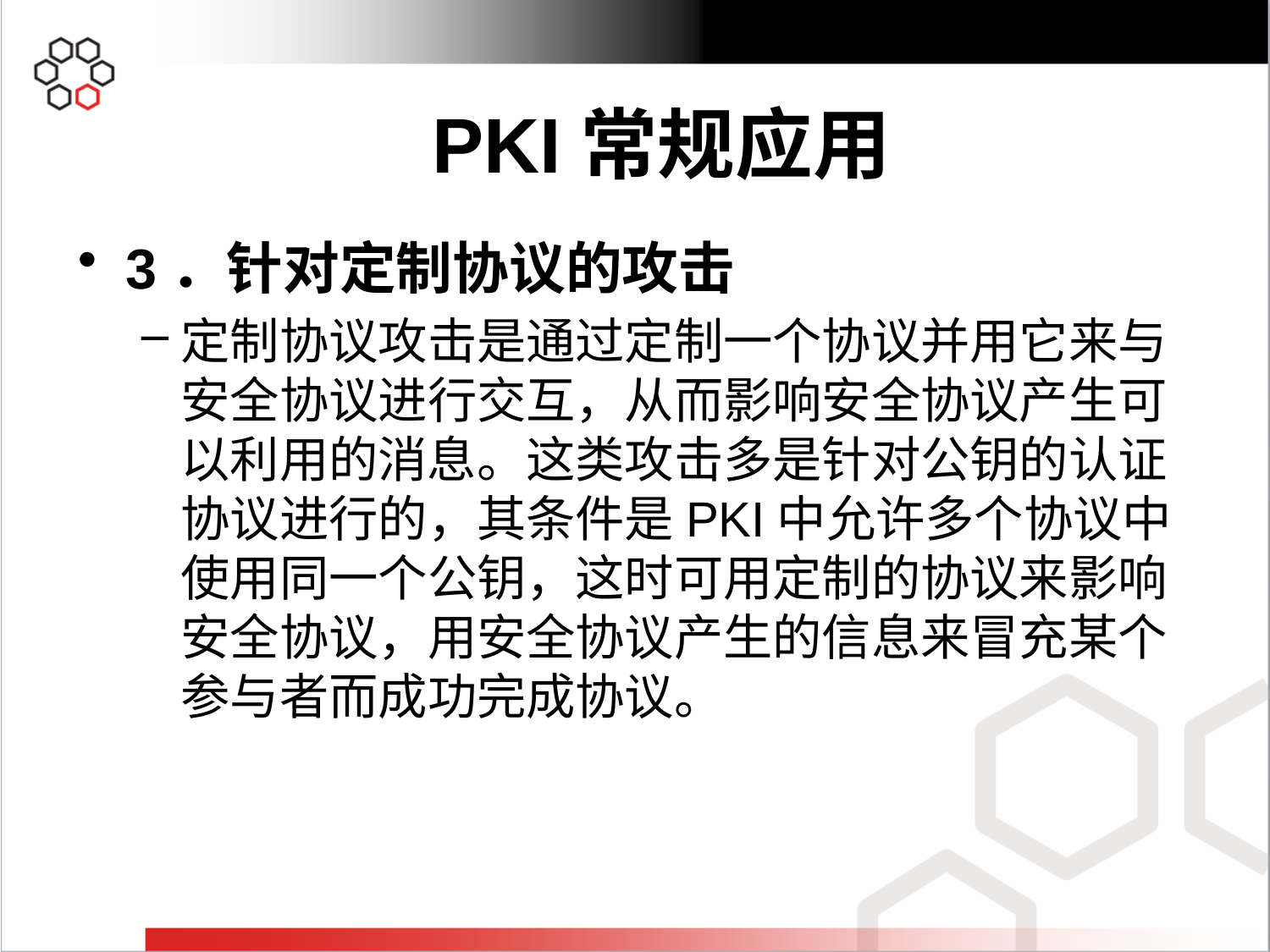

3．针对定制协议的攻击
定制协议攻击是通过定制一个协议并用它来与安全协议进行交互，从而影响安全协议产生可以利用的消息。这类攻击多是针对公钥的认证协议进行的，其条件是PKI中允许多个协议中使用同一个公钥，这时可用定制的协议来影响安全协议，用安全协议产生的信息来冒充某个参与者而成功完成协议。